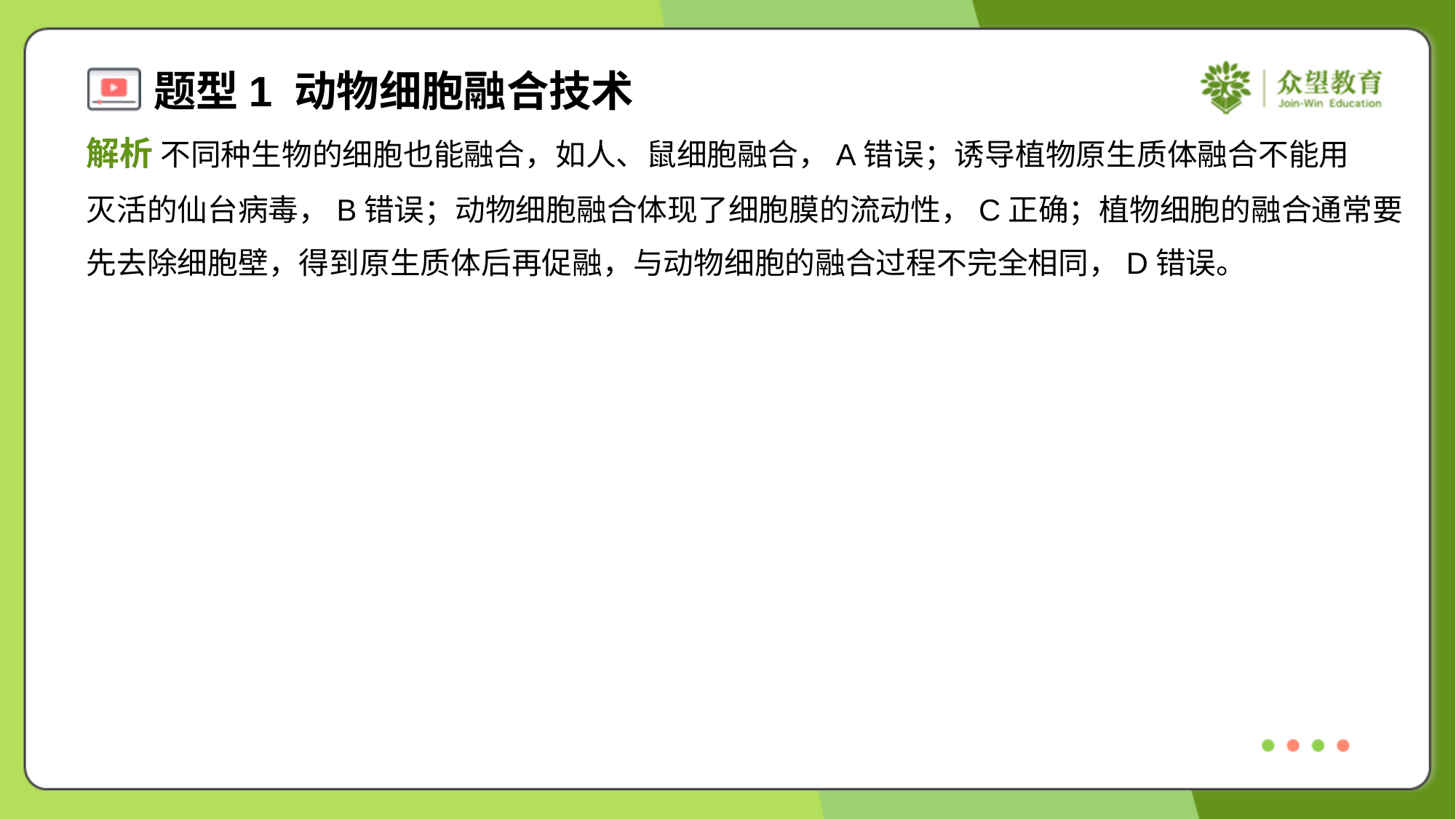

解析 不同种生物的细胞也能融合，如人、鼠细胞融合，A错误；诱导植物原生质体融合不能用
灭活的仙台病毒，B错误；动物细胞融合体现了细胞膜的流动性，C正确；植物细胞的融合通常要
先去除细胞壁，得到原生质体后再促融，与动物细胞的融合过程不完全相同，D错误。